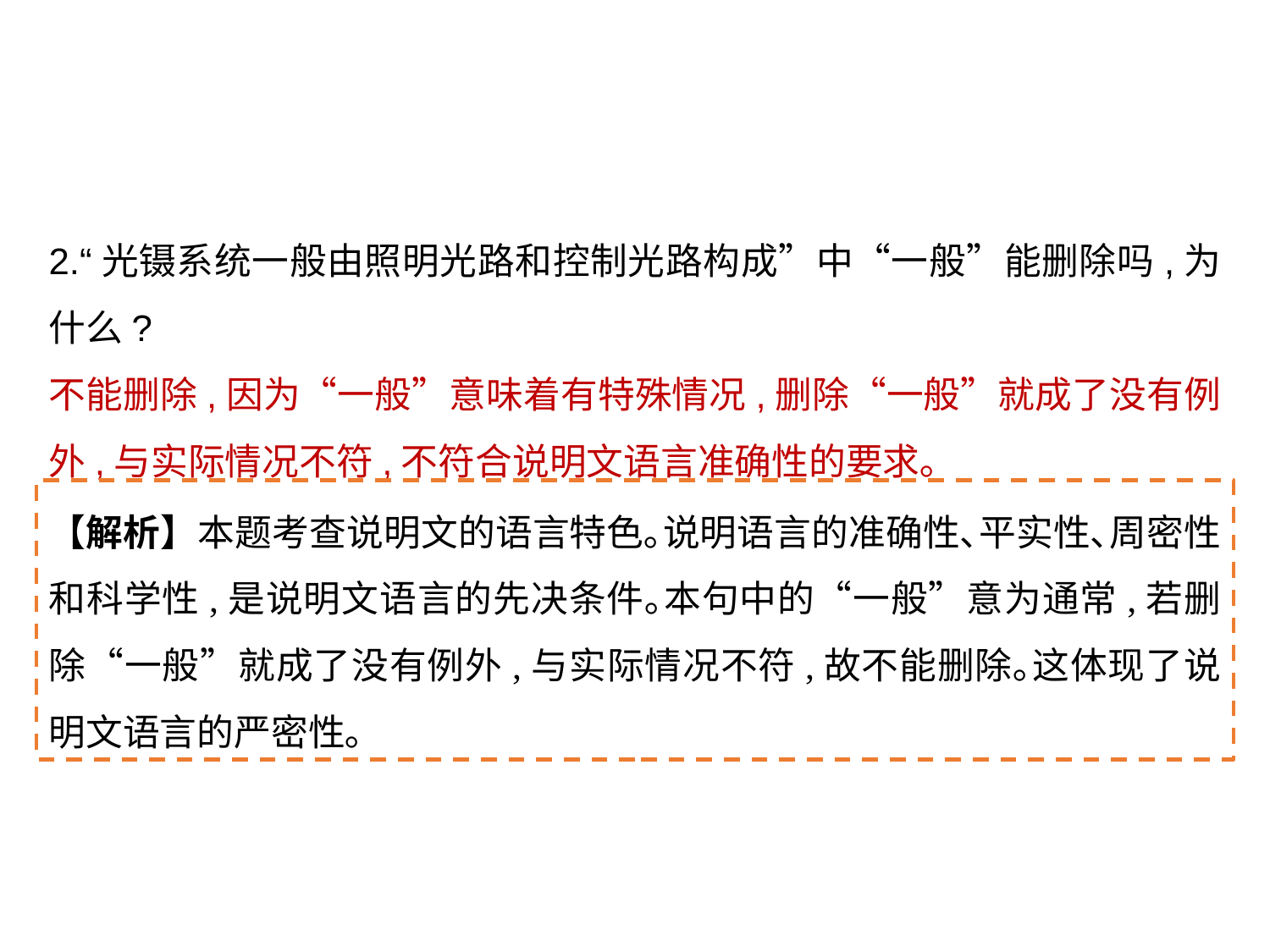

2.“光镊系统一般由照明光路和控制光路构成”中“一般”能删除吗,为什么?
不能删除,因为“一般”意味着有特殊情况,删除“一般”就成了没有例外,与实际情况不符,不符合说明文语言准确性的要求｡
【解析】本题考查说明文的语言特色｡说明语言的准确性､平实性､周密性和科学性,是说明文语言的先决条件｡本句中的“一般”意为通常,若删除“一般”就成了没有例外,与实际情况不符,故不能删除｡这体现了说明文语言的严密性｡